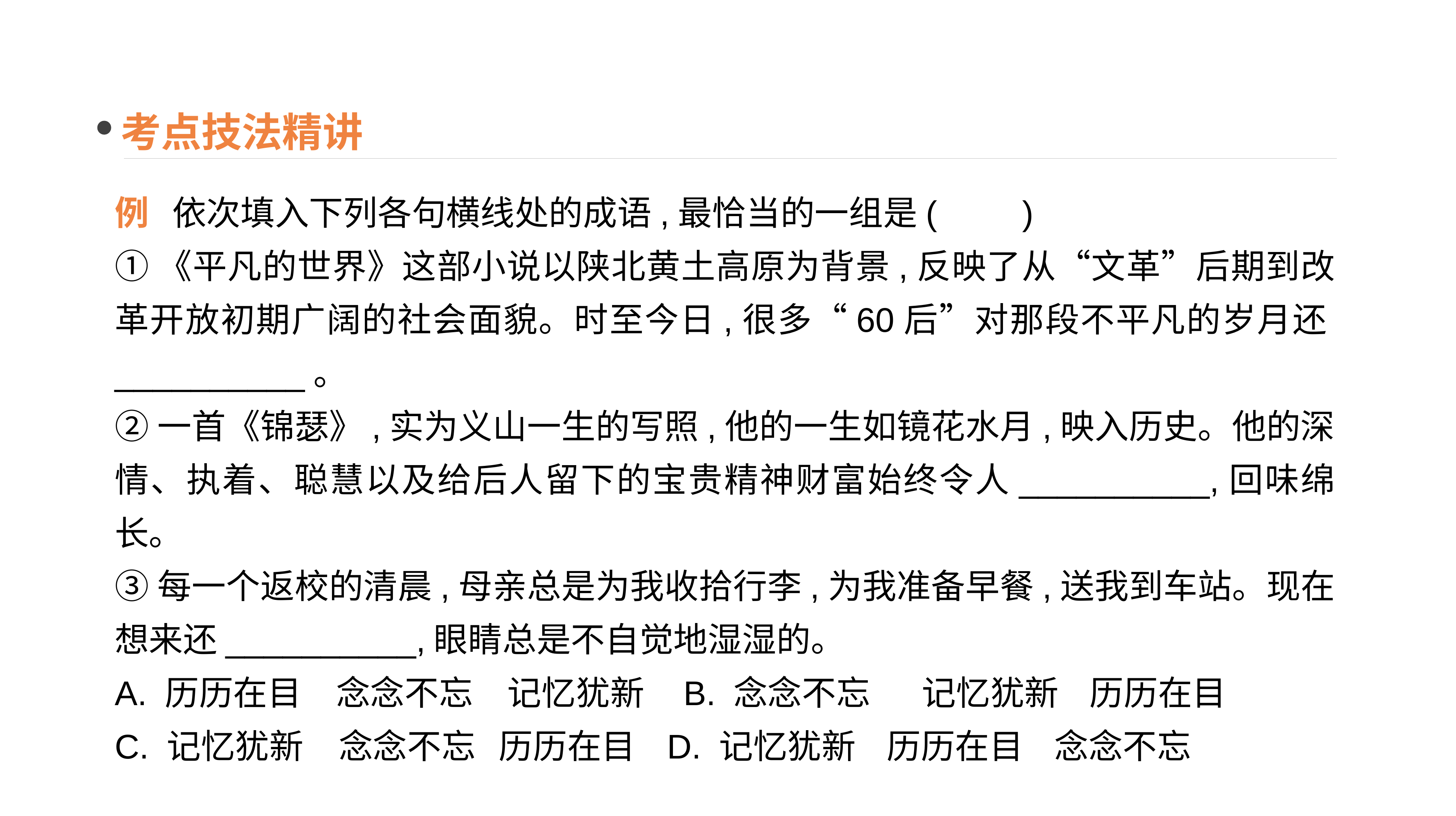

考点技法精讲

例   依次填入下列各句横线处的成语,最恰当的一组是(　　)
①《平凡的世界》这部小说以陕北黄土高原为背景,反映了从“文革”后期到改革开放初期广阔的社会面貌。时至今日,很多“60后”对那段不平凡的岁月还__________。
②一首《锦瑟》,实为义山一生的写照,他的一生如镜花水月,映入历史。他的深情、执着、聪慧以及给后人留下的宝贵精神财富始终令人__________,回味绵长。
③每一个返校的清晨,母亲总是为我收拾行李,为我准备早餐,送我到车站。现在想来还__________,眼睛总是不自觉地湿湿的。
A. 历历在目　念念不忘　记忆犹新    B. 念念不忘	   记忆犹新    历历在目
C. 记忆犹新	念念不忘   历历在目   D. 记忆犹新    历历在目    念念不忘